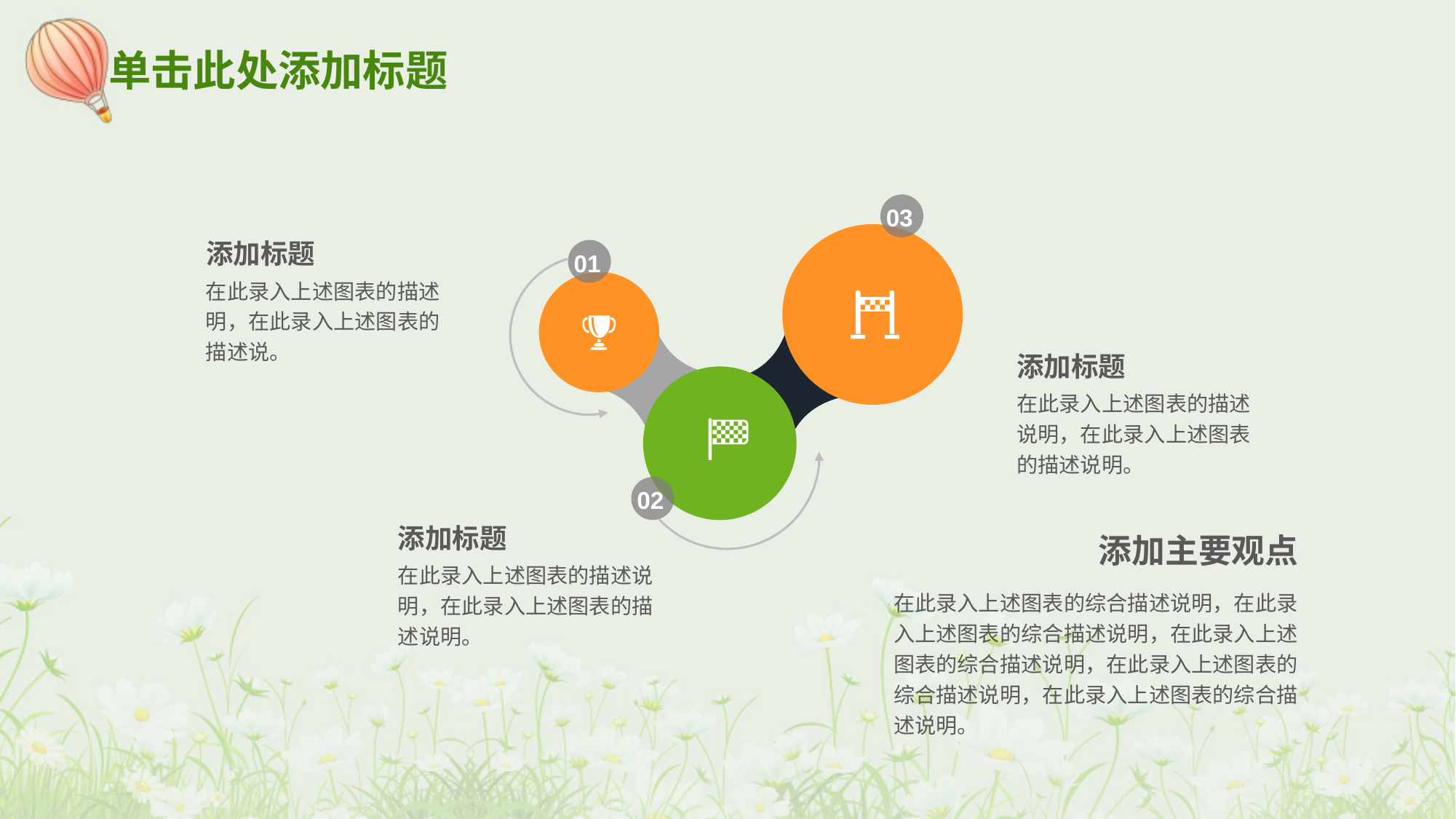

# 单击此处添加标题

03

添加标题

01

在此录入上述图表的描述明，在此录入上述图表的描述说。

添加标题

在此录入上述图表的描述说明，在此录入上述图表的描述说明。

02
添加标题
添加主要观点
在此录入上述图表的描述说明，在此录入上述图表的描述说明。
在此录入上述图表的综合描述说明，在此录入上述图表的综合描述说明，在此录入上述图表的综合描述说明，在此录入上述图表的综合描述说明，在此录入上述图表的综合描述说明。